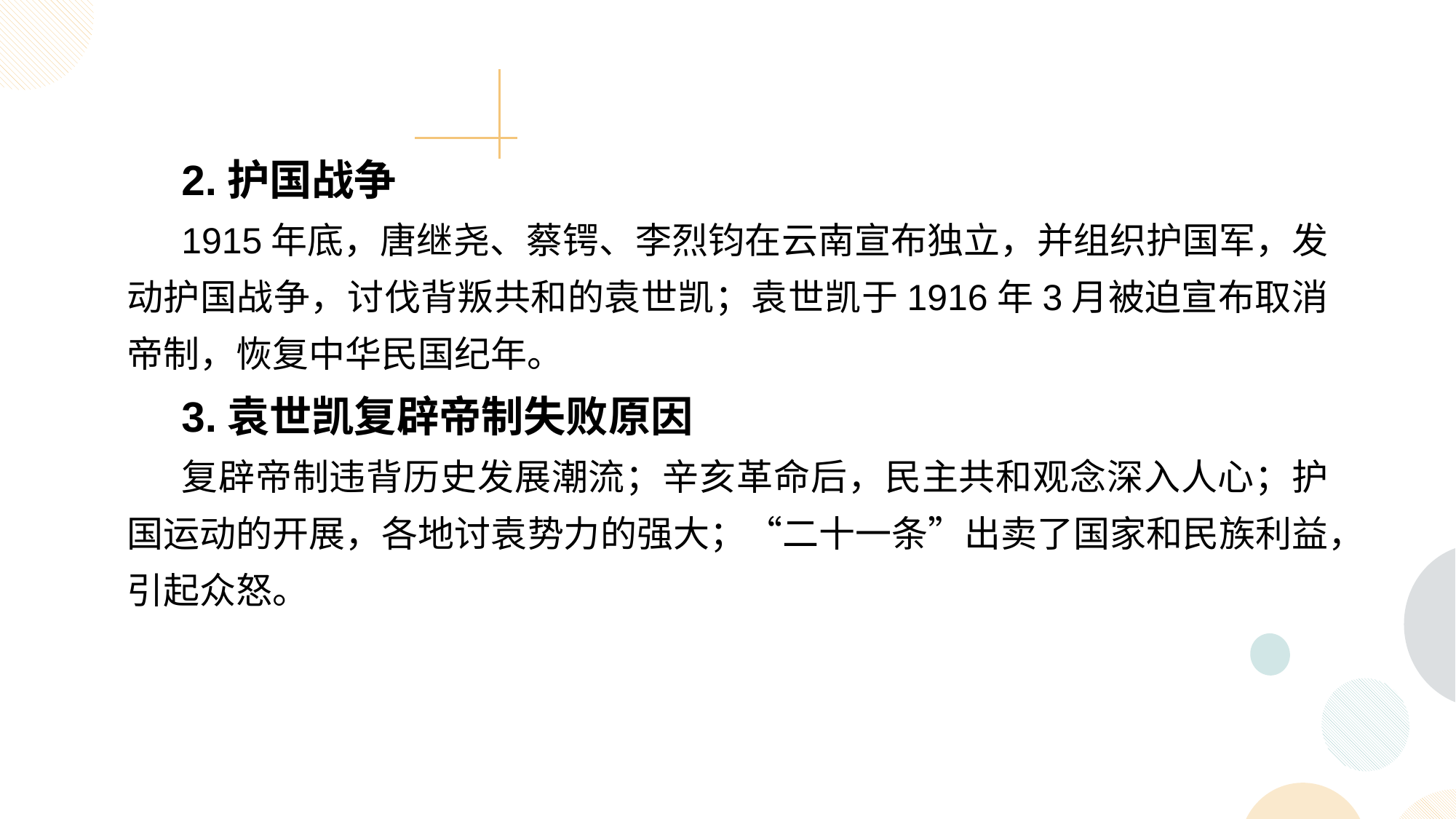

2.护国战争
1915年底，唐继尧、蔡锷、李烈钧在云南宣布独立，并组织护国军，发动护国战争，讨伐背叛共和的袁世凯；袁世凯于1916年3月被迫宣布取消帝制，恢复中华民国纪年。
3.袁世凯复辟帝制失败原因
复辟帝制违背历史发展潮流；辛亥革命后，民主共和观念深入人心；护国运动的开展，各地讨袁势力的强大；“二十一条”出卖了国家和民族利益，引起众怒。